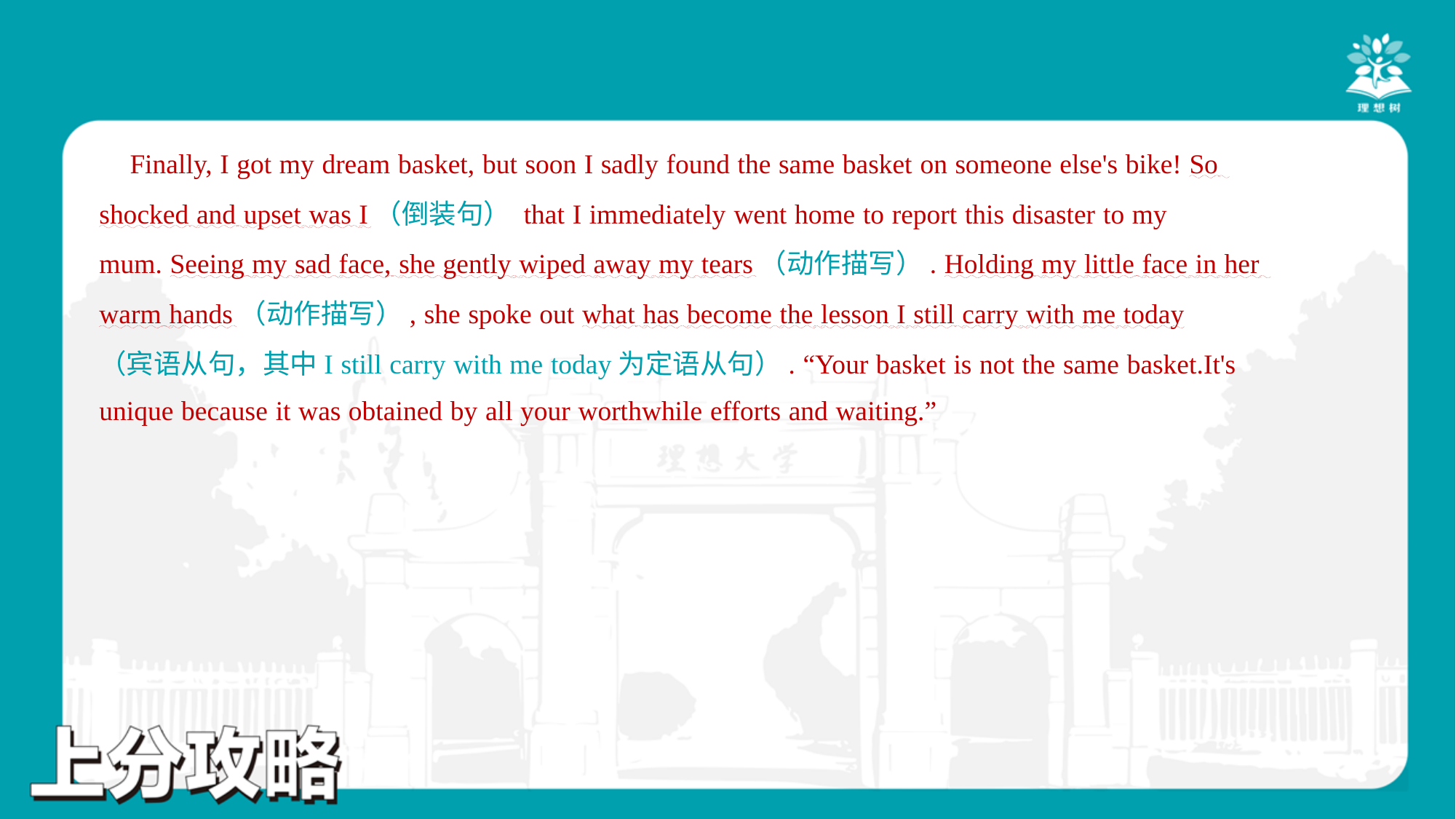

Finally, I got my dream basket, but soon I sadly found the same basket on someone else's bike! So
shocked and upset was I（倒装句） that I immediately went home to report this disaster to my
mum. Seeing my sad face, she gently wiped away my tears（动作描写）. Holding my little face in her
warm hands（动作描写）, she spoke out what has become the lesson I still carry with me today
（宾语从句，其中I still carry with me today为定语从句）. “Your basket is not the same basket.It's
unique because it was obtained by all your worthwhile efforts and waiting.”